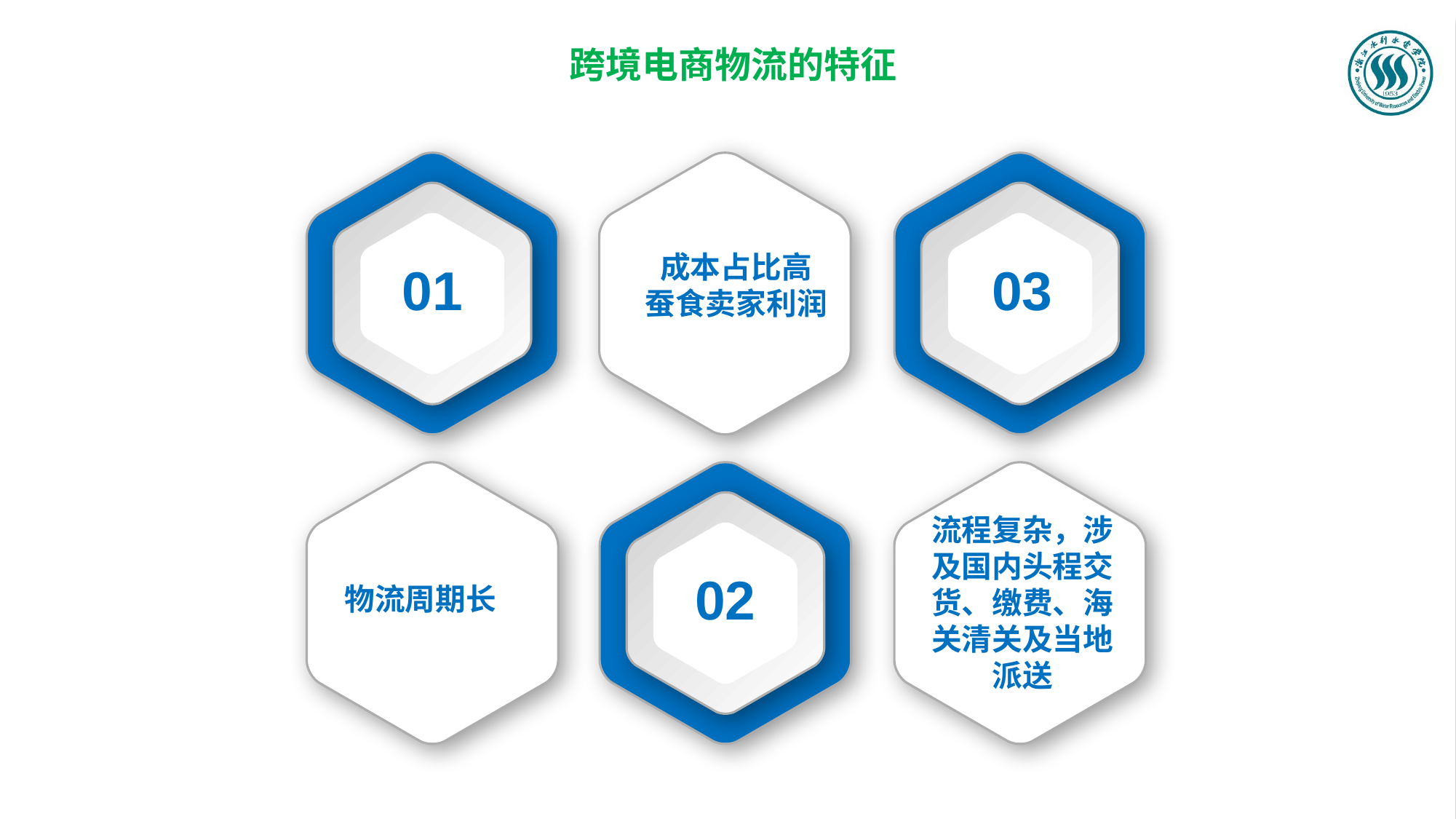

跨境电商物流的特征

成本占比高
蚕食卖家利润
01
03

流程复杂，涉及国内头程交货、缴费、海关清关及当地派送

02
物流周期长